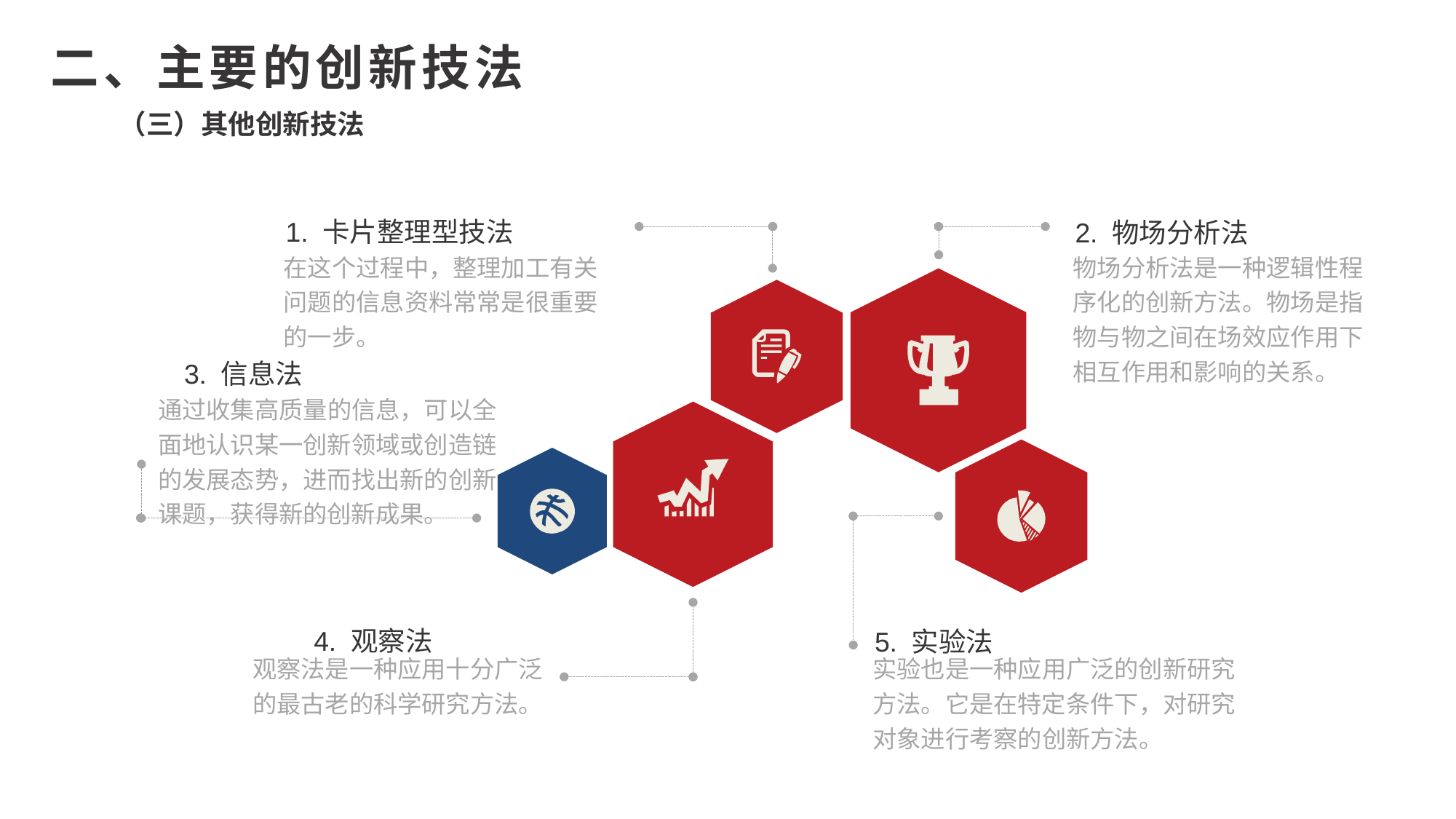

二、主要的创新技法
（三）其他创新技法
1. 卡片整理型技法
在这个过程中，整理加工有关问题的信息资料常常是很重要的一步。
2. 物场分析法
物场分析法是一种逻辑性程序化的创新方法。物场是指物与物之间在场效应作用下相互作用和影响的关系。

3. 信息法
通过收集高质量的信息，可以全面地认识某一创新领域或创造链的发展态势，进而找出新的创新课题，获得新的创新成果。

4. 观察法
观察法是一种应用十分广泛的最古老的科学研究方法。
5. 实验法
实验也是一种应用广泛的创新研究方法。它是在特定条件下，对研究对象进行考察的创新方法。